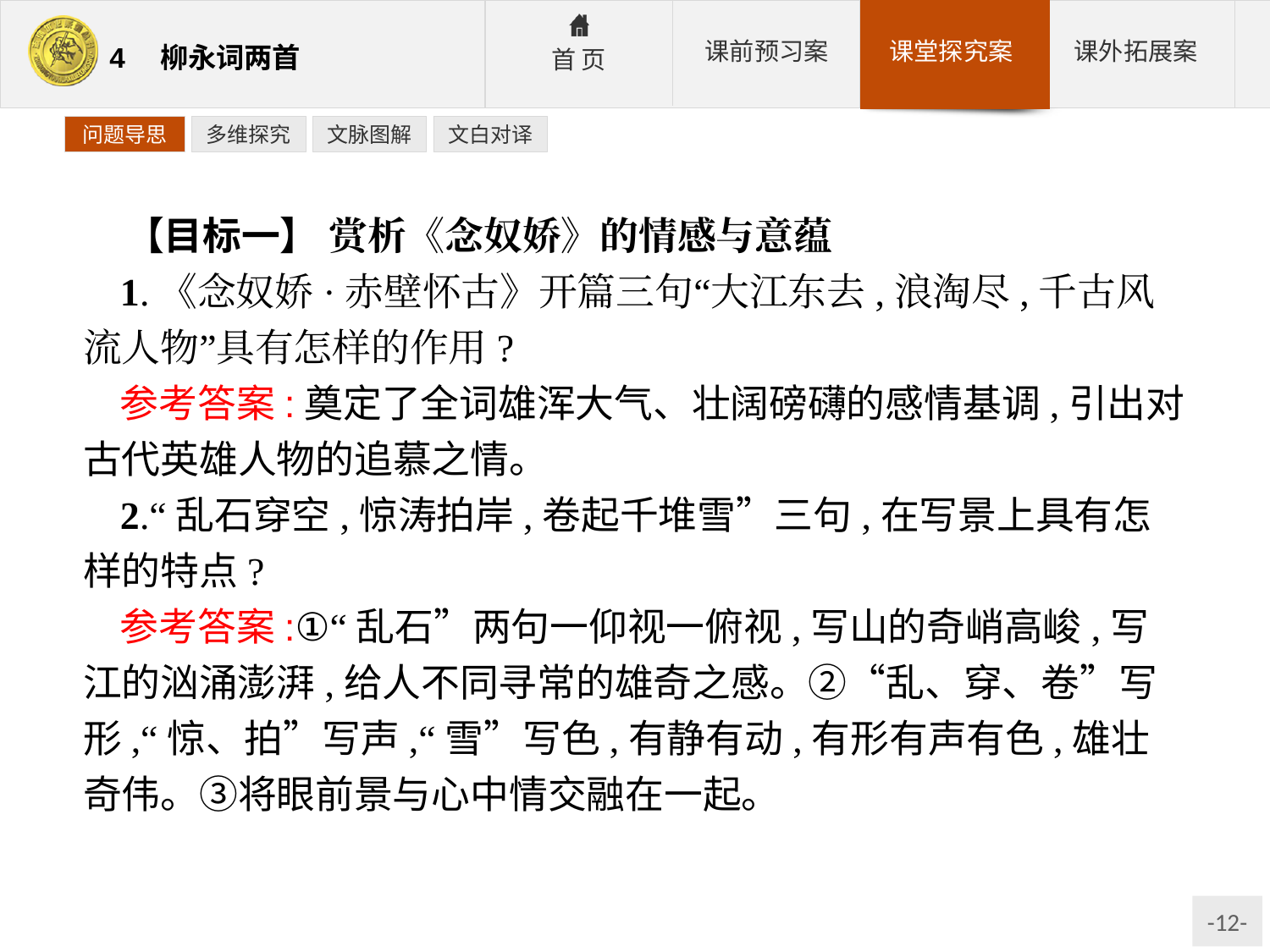

问题导思
多维探究
文脉图解
文白对译
【目标一】 赏析《念奴娇》的情感与意蕴
1.《念奴娇·赤壁怀古》开篇三句“大江东去,浪淘尽,千古风流人物”具有怎样的作用?
参考答案:奠定了全词雄浑大气、壮阔磅礴的感情基调,引出对古代英雄人物的追慕之情。
2.“乱石穿空,惊涛拍岸,卷起千堆雪”三句,在写景上具有怎样的特点?
参考答案:①“乱石”两句一仰视一俯视,写山的奇峭高峻,写江的汹涌澎湃,给人不同寻常的雄奇之感。②“乱、穿、卷”写形,“惊、拍”写声,“雪”写色,有静有动,有形有声有色,雄壮奇伟。③将眼前景与心中情交融在一起。